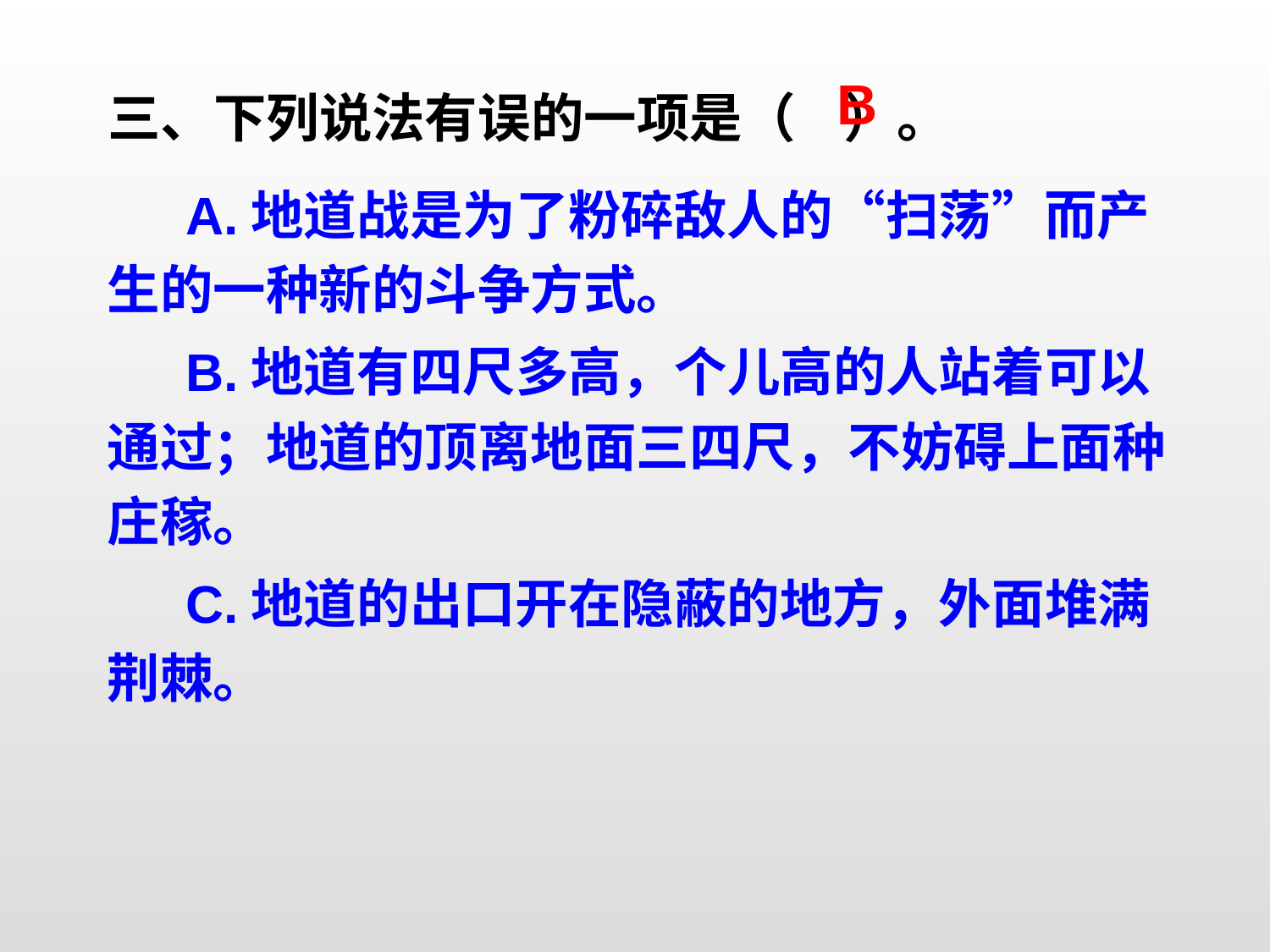

B
三、下列说法有误的一项是（    ）。
 A.地道战是为了粉碎敌人的“扫荡”而产生的一种新的斗争方式。
 B.地道有四尺多高，个儿高的人站着可以通过；地道的顶离地面三四尺，不妨碍上面种庄稼。
 C.地道的出口开在隐蔽的地方，外面堆满荆棘。